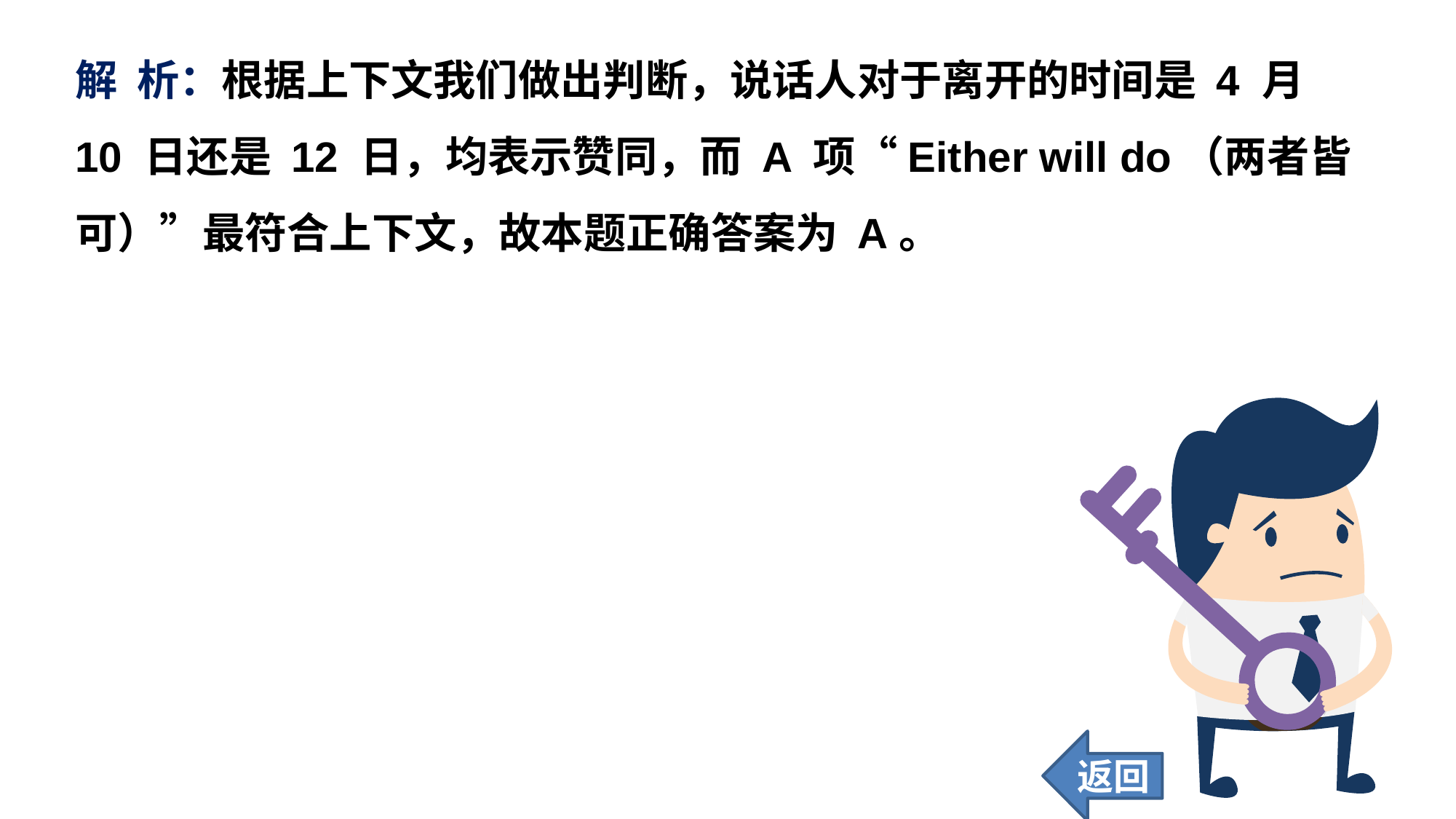

解  析：根据上下文我们做出判断，说话人对于离开的时间是 4 月 10 日还是 12 日，均表示赞同，而 A 项“Either will do（两者皆可）”最符合上下文，故本题正确答案为 A。

返回
73